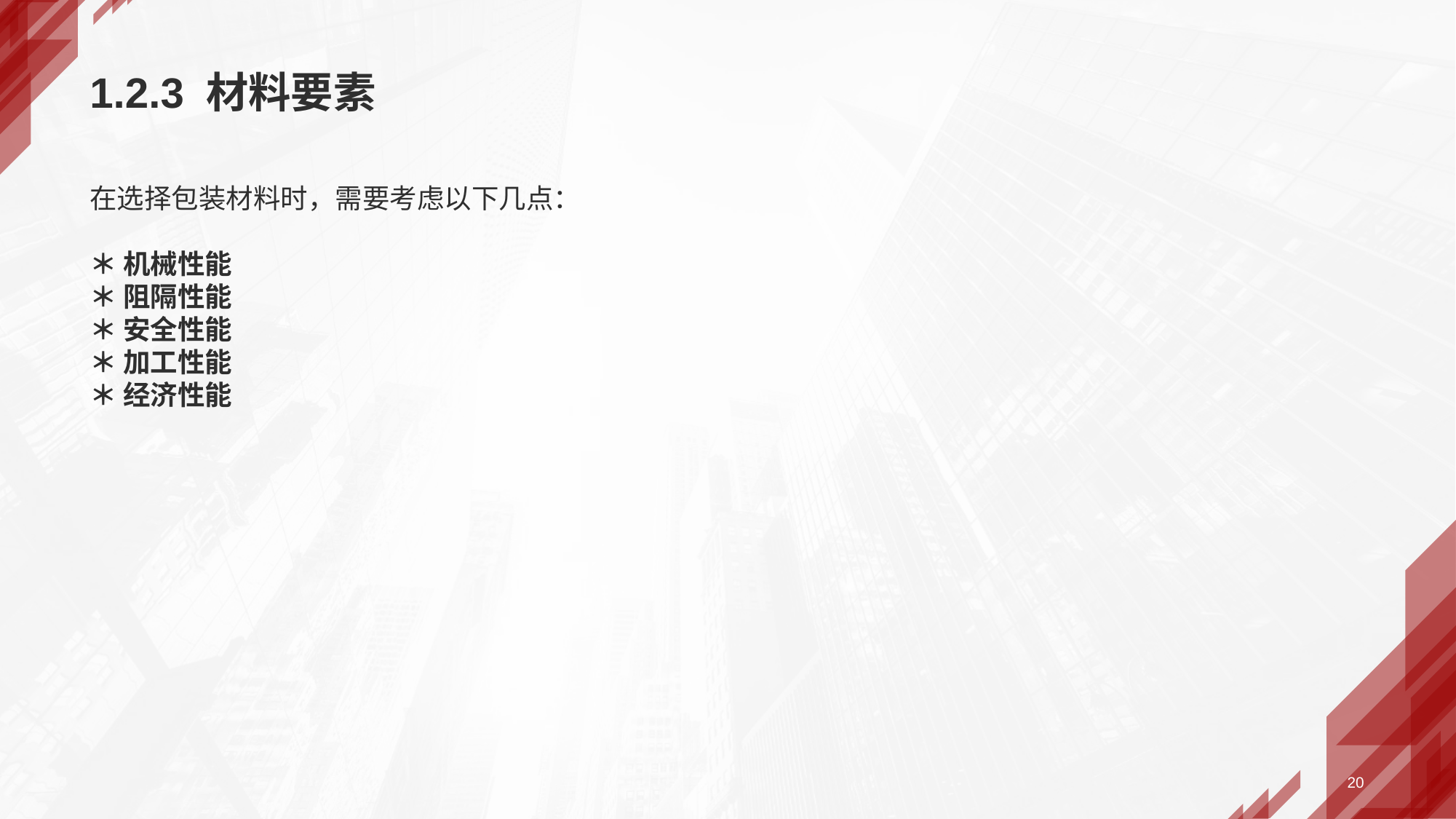

# 1.2.3 材料要素
在选择包装材料时，需要考虑以下几点：

＊ 机械性能
＊ 阻隔性能
＊ 安全性能
＊ 加工性能
＊ 经济性能
20